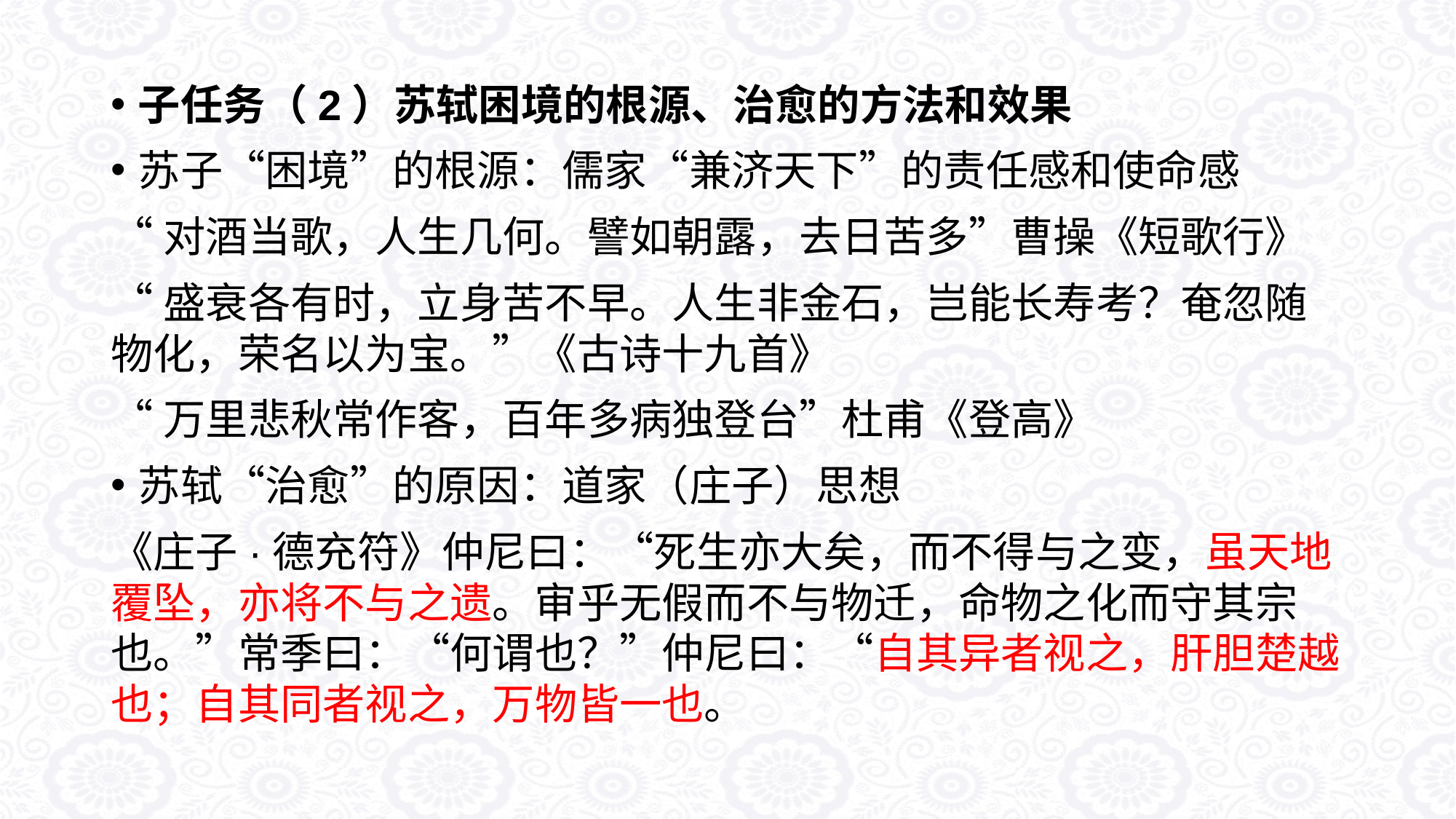

子任务（2）苏轼困境的根源、治愈的方法和效果
苏子“困境”的根源：儒家“兼济天下”的责任感和使命感
“对酒当歌，人生几何。譬如朝露，去日苦多”曹操《短歌行》
“盛衰各有时，立身苦不早。人生非金石，岂能长寿考？奄忽随物化，荣名以为宝。”《古诗十九首》
“万里悲秋常作客，百年多病独登台”杜甫《登高》
苏轼“治愈”的原因：道家（庄子）思想
《庄子·德充符》仲尼曰：“死生亦大矣，而不得与之变，虽天地覆坠，亦将不与之遗。审乎无假而不与物迁，命物之化而守其宗也。”常季曰：“何谓也？”仲尼曰：“自其异者视之，肝胆楚越也；自其同者视之，万物皆一也。